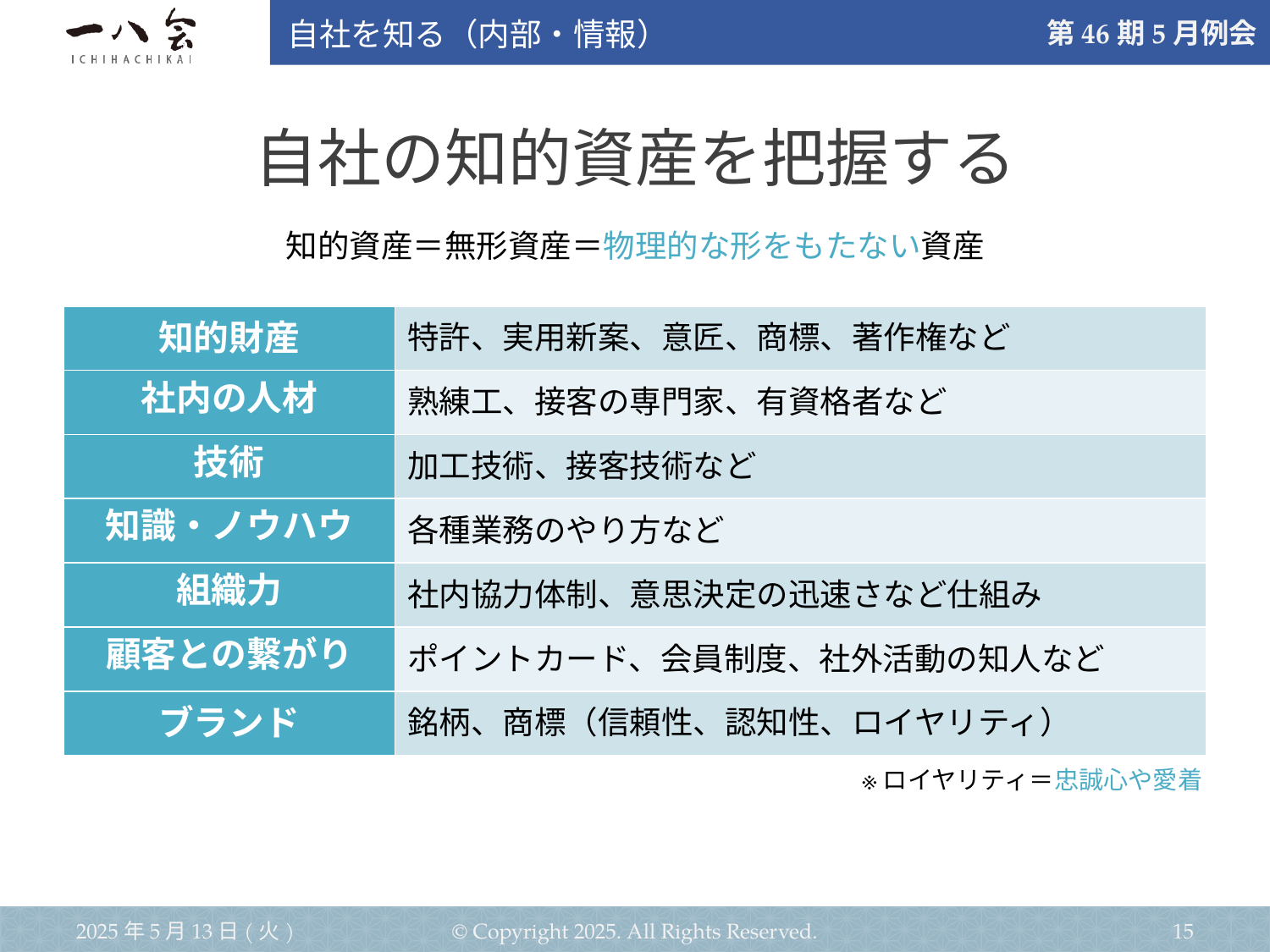

自社を知る（内部・情報）
# 自社の知的資産を把握する
知的資産＝無形資産＝物理的な形をもたない資産
| 知的財産 | 特許、実用新案、意匠、商標、著作権など |
| --- | --- |
| 社内の人材 | 熟練工、接客の専門家、有資格者など |
| 技術 | 加工技術、接客技術など |
| 知識・ノウハウ | 各種業務のやり方など |
| 組織力 | 社内協力体制、意思決定の迅速さなど仕組み |
| 顧客との繋がり | ポイントカード、会員制度、社外活動の知人など |
| ブランド | 銘柄、商標（信頼性、認知性、ロイヤリティ） |
※ロイヤリティ＝忠誠心や愛着
2025年5月13日(火)
© Copyright 2025. All Rights Reserved.
15